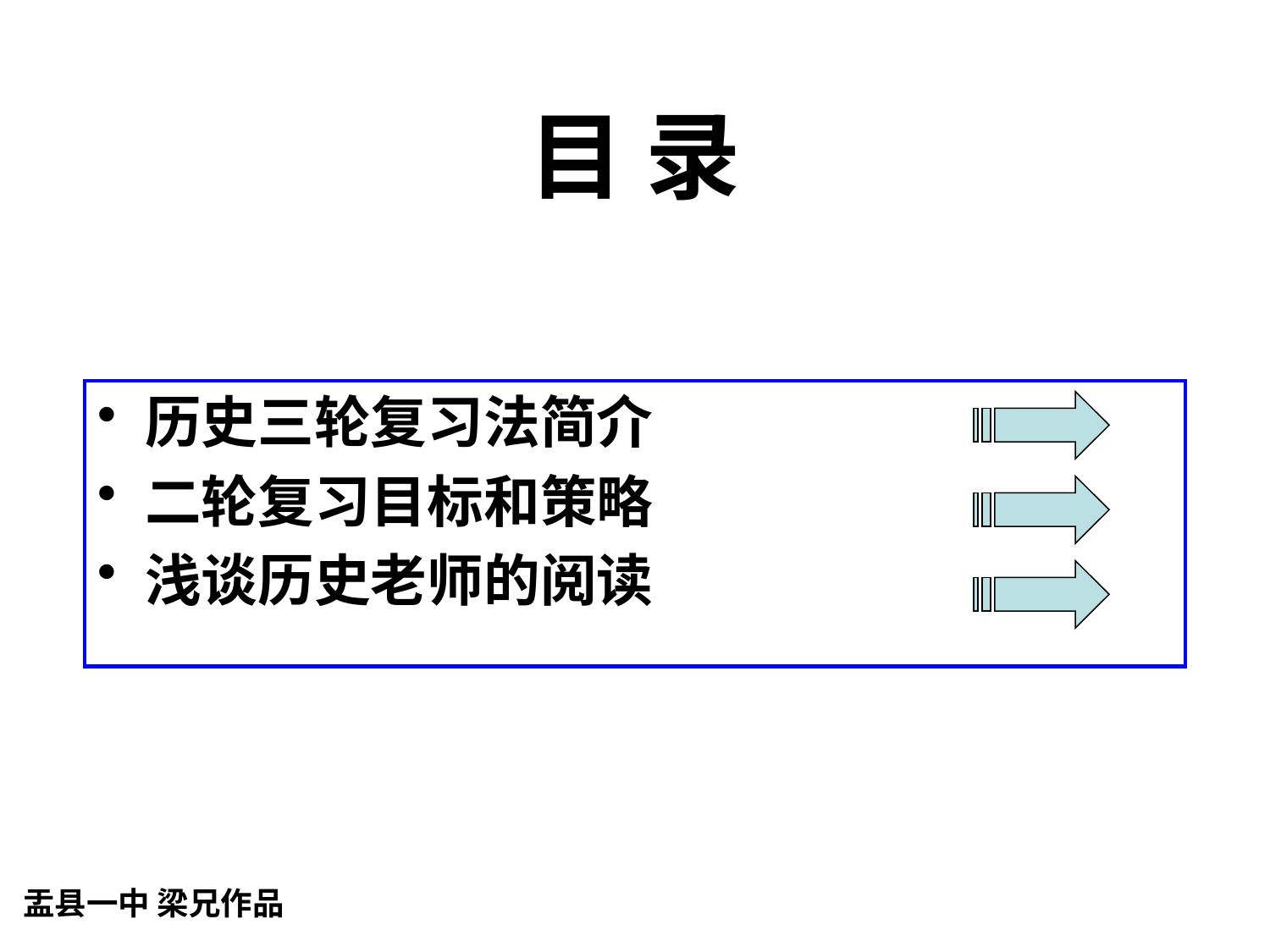

# 目 录
历史三轮复习法简介
二轮复习目标和策略
浅谈历史老师的阅读

盂县一中 梁兄作品